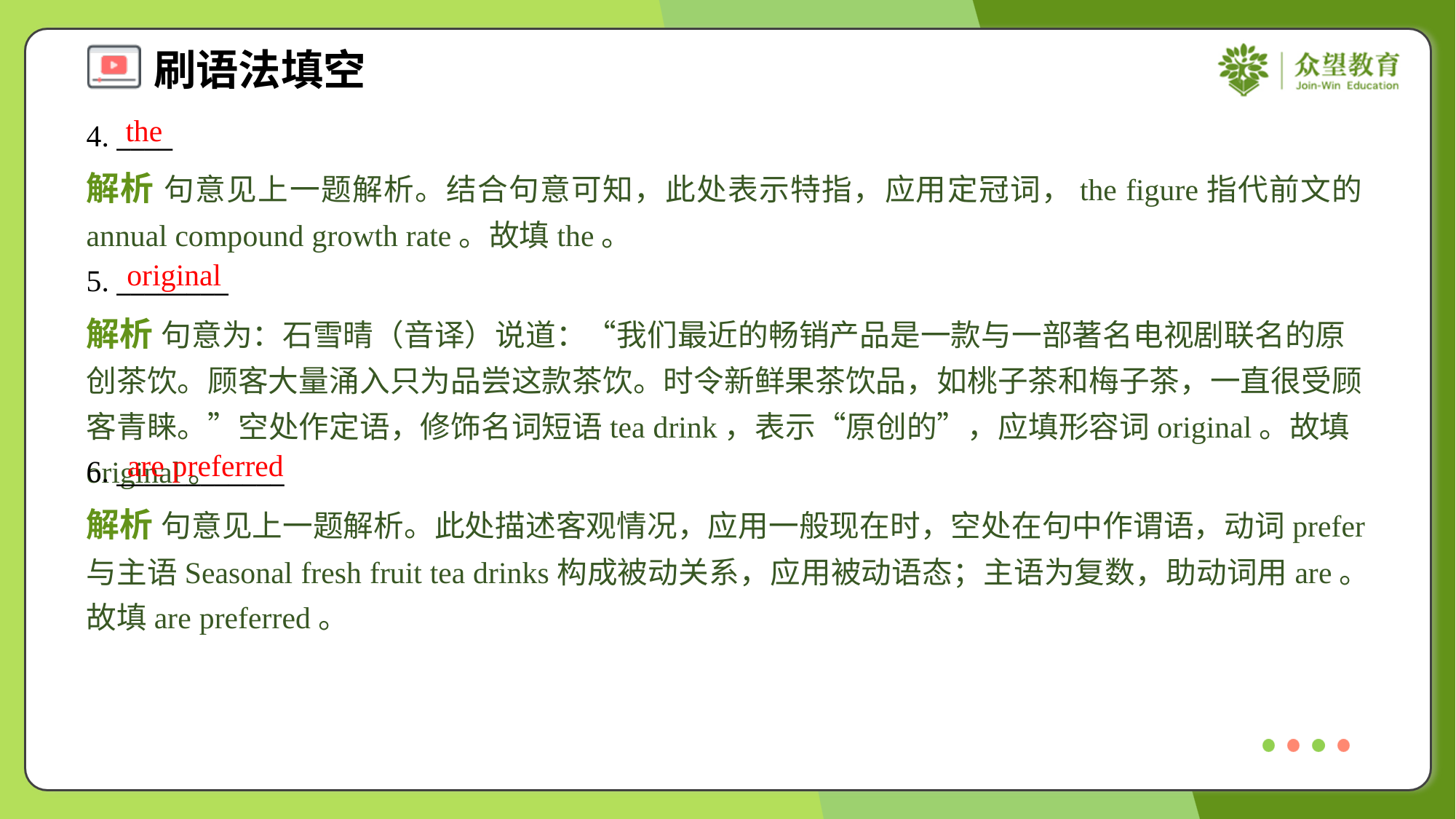

the
4. ____
解析 句意见上一题解析。结合句意可知，此处表示特指，应用定冠词，the figure指代前文的annual compound growth rate。故填the。
original
5. ________
解析 句意为：石雪晴（音译）说道：“我们最近的畅销产品是一款与一部著名电视剧联名的原创茶饮。顾客大量涌入只为品尝这款茶饮。时令新鲜果茶饮品，如桃子茶和梅子茶，一直很受顾客青睐。”空处作定语，修饰名词短语tea drink，表示“原创的”，应填形容词original。故填original。
are preferred
6. ____________
解析 句意见上一题解析。此处描述客观情况，应用一般现在时，空处在句中作谓语，动词prefer与主语Seasonal fresh fruit tea drinks构成被动关系，应用被动语态；主语为复数，助动词用are。故填are preferred。